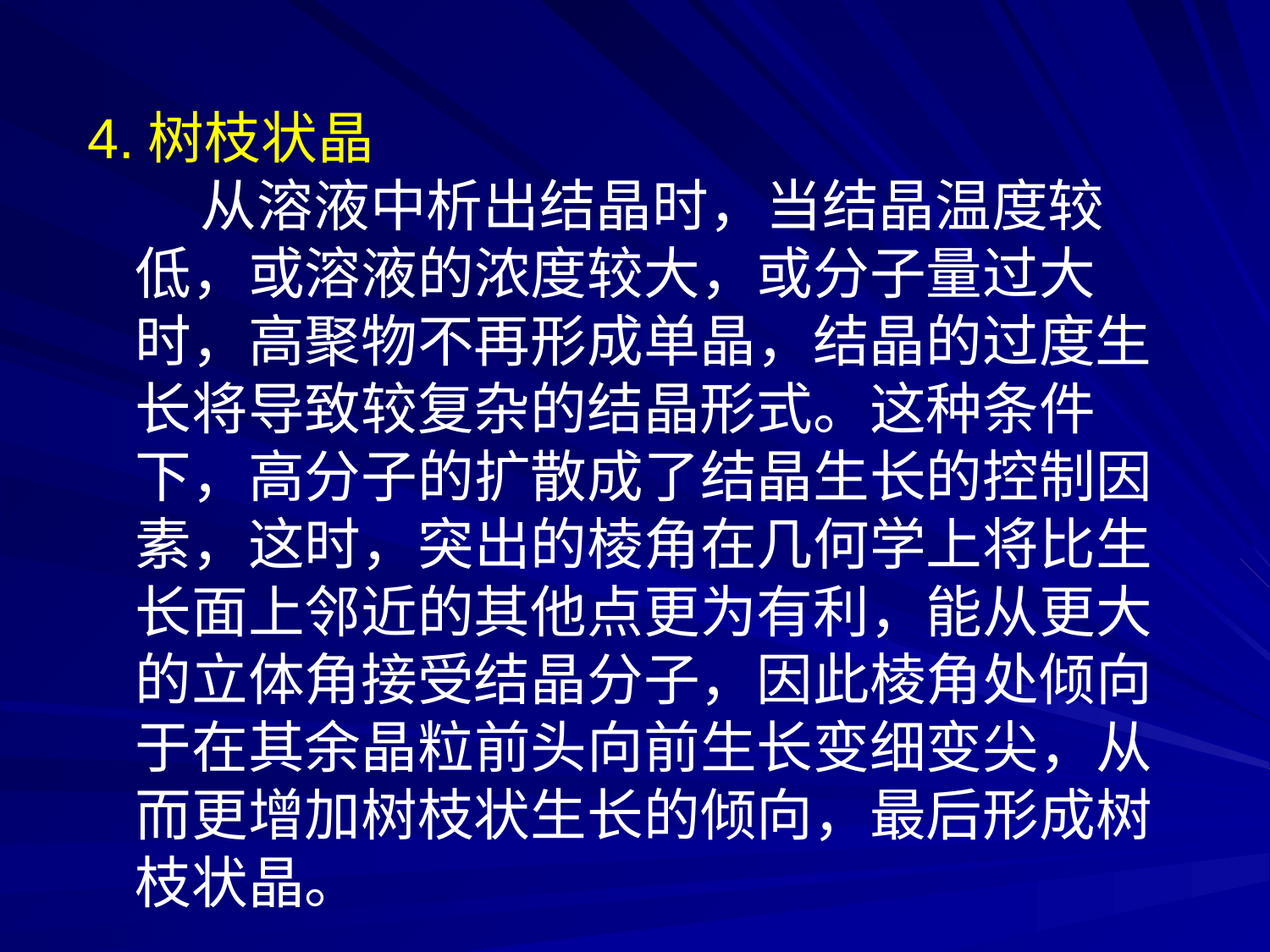

4.树枝状晶
　　从溶液中析出结晶时，当结晶温度较低，或溶液的浓度较大，或分子量过大时，高聚物不再形成单晶，结晶的过度生长将导致较复杂的结晶形式。这种条件下，高分子的扩散成了结晶生长的控制因素，这时，突出的棱角在几何学上将比生长面上邻近的其他点更为有利，能从更大的立体角接受结晶分子，因此棱角处倾向于在其余晶粒前头向前生长变细变尖，从而更增加树枝状生长的倾向，最后形成树枝状晶。